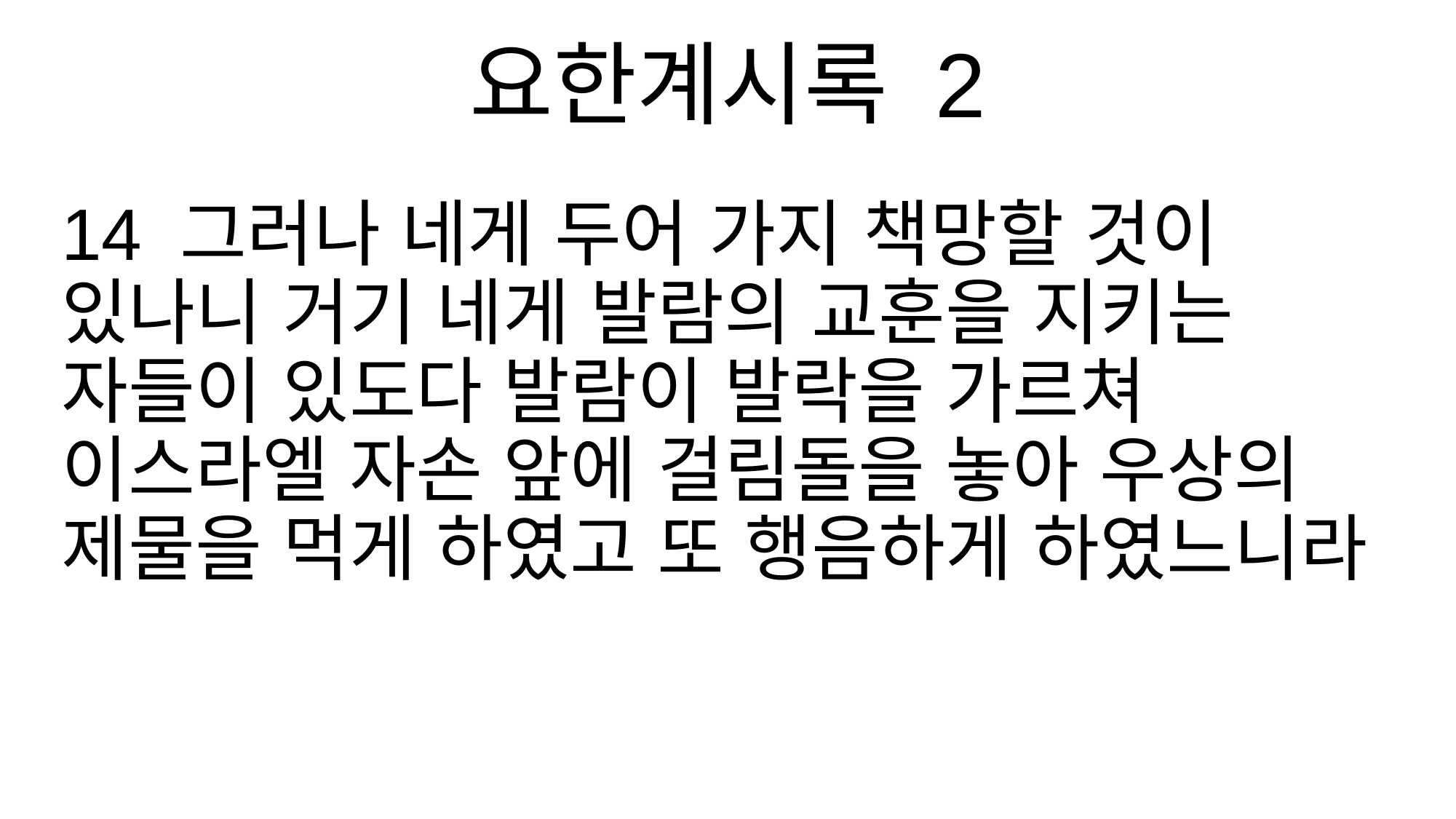

요한계시록 2
14 그러나 네게 두어 가지 책망할 것이 있나니 거기 네게 발람의 교훈을 지키는 자들이 있도다 발람이 발락을 가르쳐 이스라엘 자손 앞에 걸림돌을 놓아 우상의 제물을 먹게 하였고 또 행음하게 하였느니라